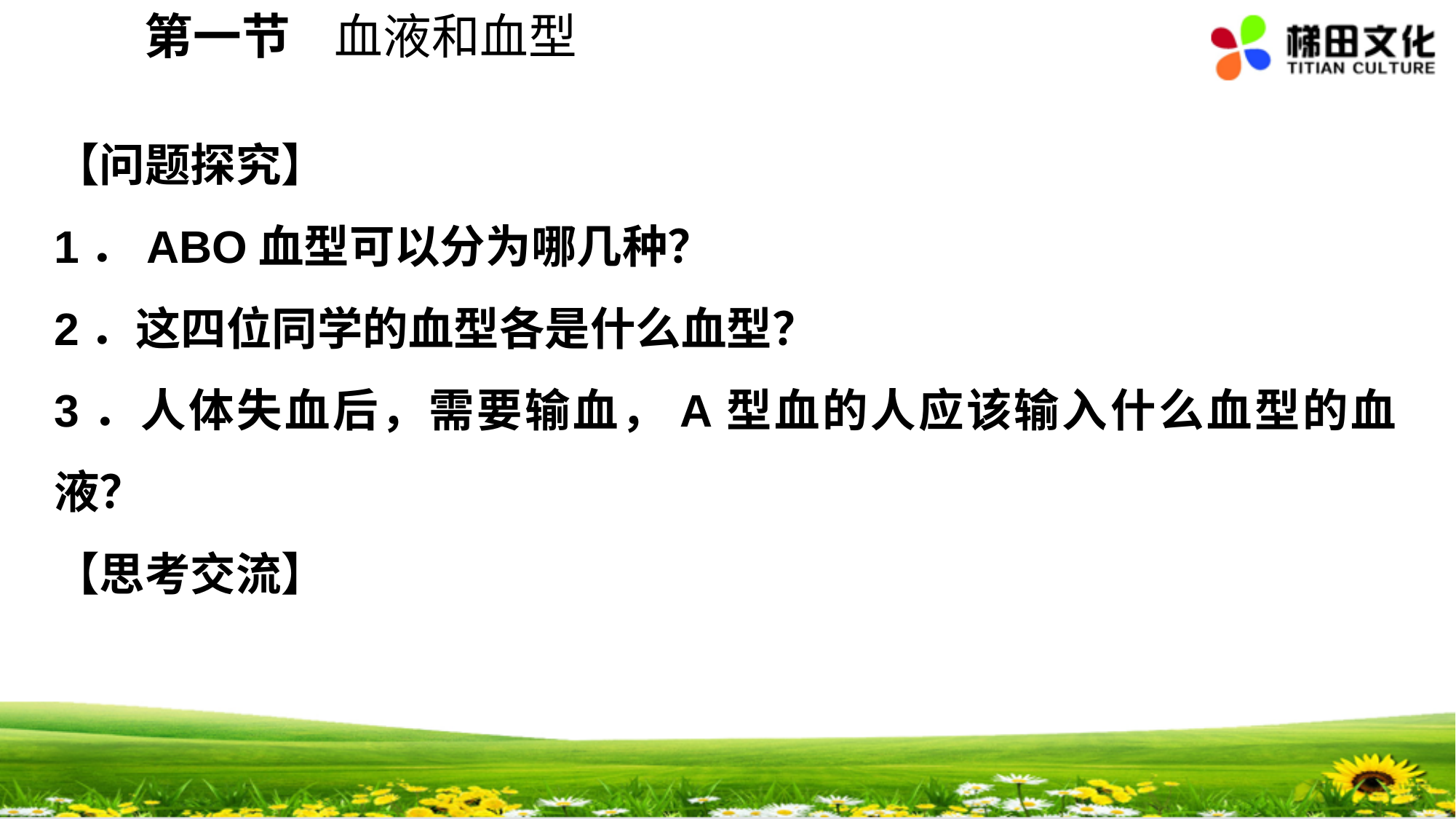

第一节    血液和血型
【问题探究】
1．ABO血型可以分为哪几种？
2．这四位同学的血型各是什么血型？
3．人体失血后，需要输血，A型血的人应该输入什么血型的血液？
【思考交流】